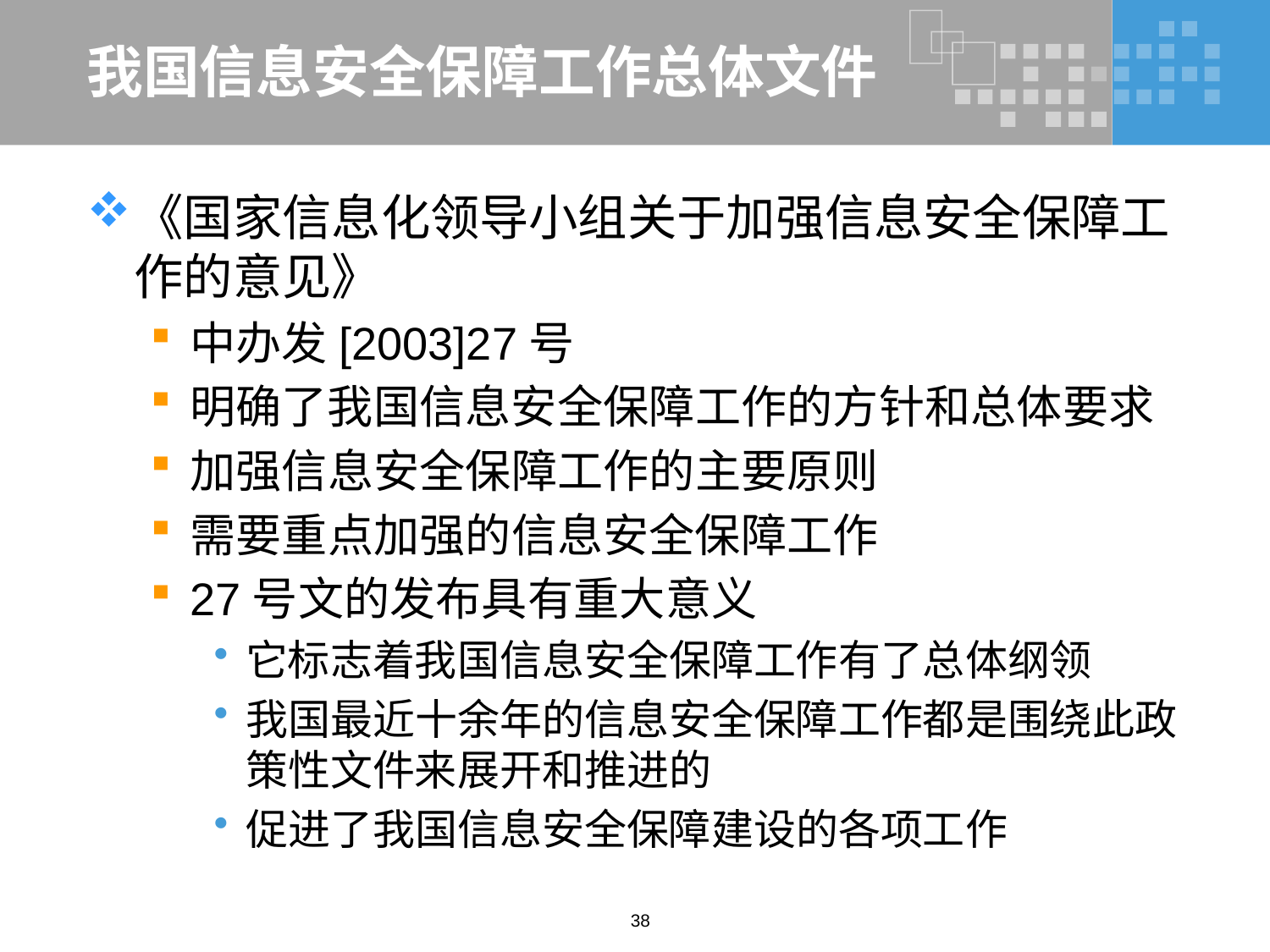

# 我国信息安全保障工作总体文件
《国家信息化领导小组关于加强信息安全保障工作的意见》
中办发[2003]27号
明确了我国信息安全保障工作的方针和总体要求
加强信息安全保障工作的主要原则
需要重点加强的信息安全保障工作
27号文的发布具有重大意义
它标志着我国信息安全保障工作有了总体纲领
我国最近十余年的信息安全保障工作都是围绕此政策性文件来展开和推进的
促进了我国信息安全保障建设的各项工作
38